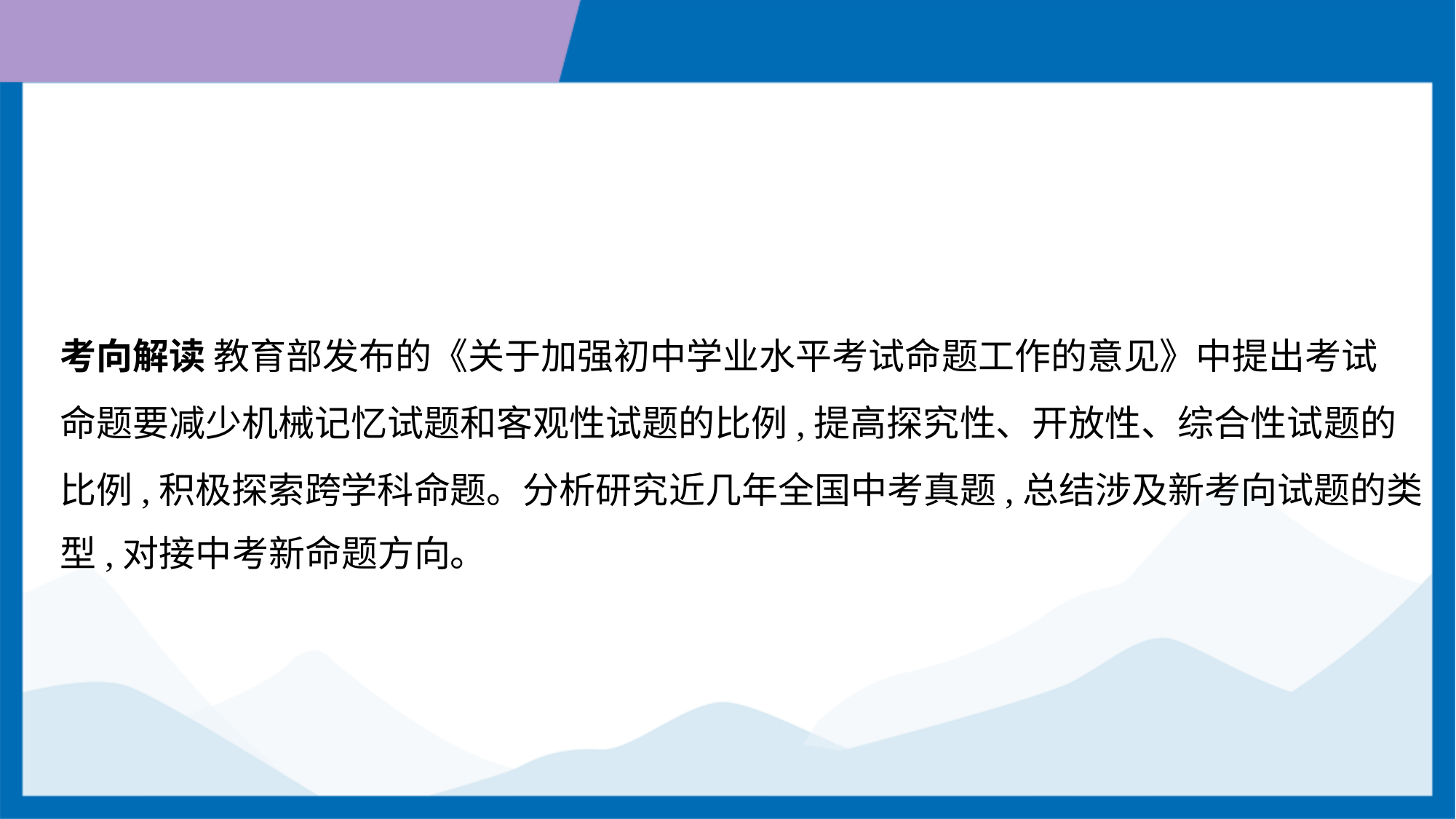

考向解读 教育部发布的《关于加强初中学业水平考试命题工作的意见》中提出考试
命题要减少机械记忆试题和客观性试题的比例,提高探究性、开放性、综合性试题的
比例,积极探索跨学科命题。分析研究近几年全国中考真题,总结涉及新考向试题的类
型,对接中考新命题方向。